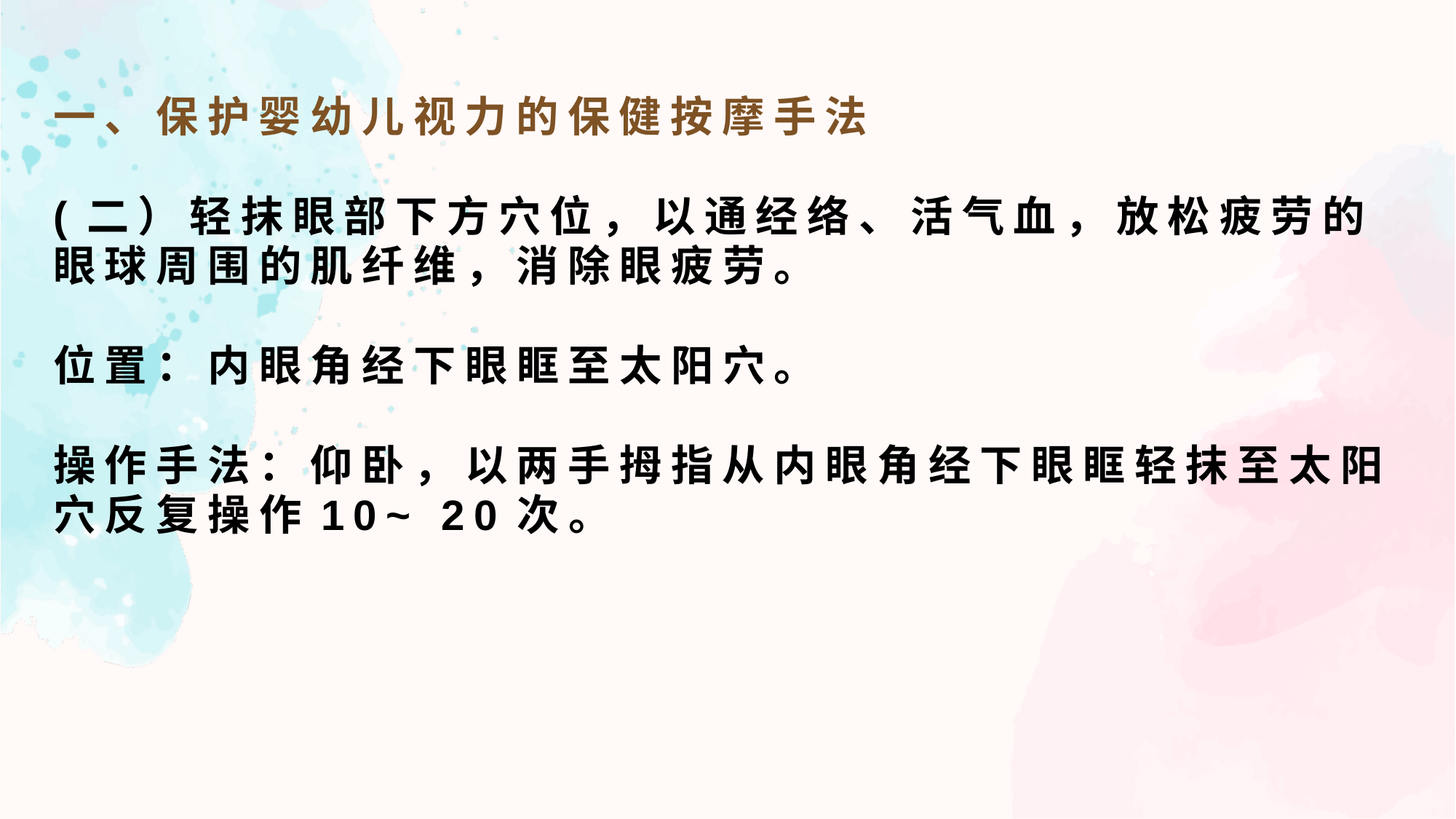

一、保护婴幼儿视力的保健按摩手法

(二）轻抹眼部下方穴位，以通经络、活气血，放松疲劳的眼球周围的肌纤维，消除眼疲劳。

位置：内眼角经下眼眶至太阳穴。

操作手法：仰卧，以两手拇指从内眼角经下眼眶轻抹至太阳穴反复操作10~ 20次。